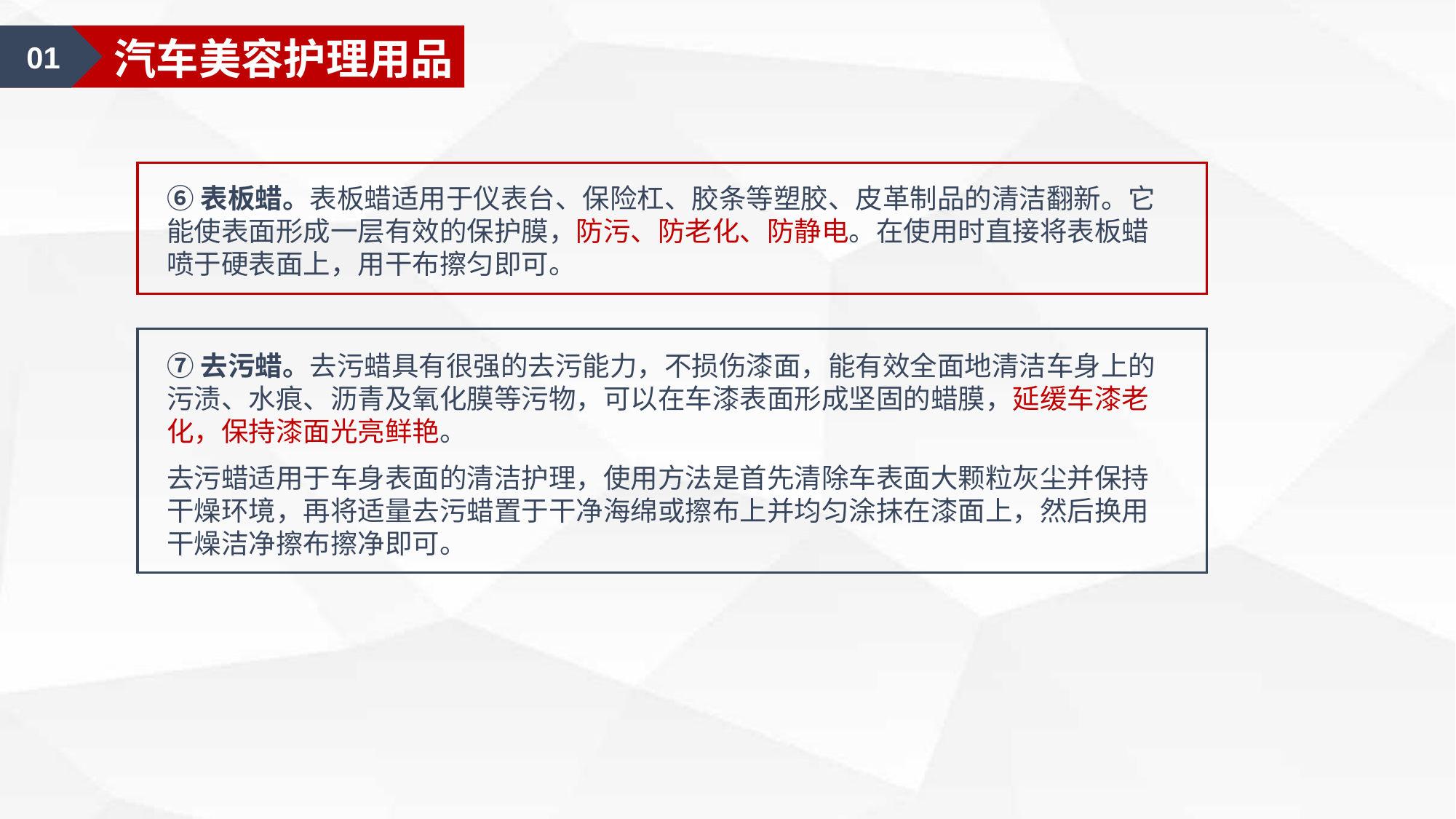

01
汽车美容认知

01
汽车美容护理用品

⑥表板蜡。表板蜡适用于仪表台、保险杠、胶条等塑胶、皮革制品的清洁翻新。它能使表面形成一层有效的保护膜，防污、防老化、防静电。在使用时直接将表板蜡喷于硬表面上，用干布擦匀即可。

⑦去污蜡。去污蜡具有很强的去污能力，不损伤漆面，能有效全面地清洁车身上的污渍、水痕、沥青及氧化膜等污物，可以在车漆表面形成坚固的蜡膜，延缓车漆老化，保持漆面光亮鲜艳。
去污蜡适用于车身表面的清洁护理，使用方法是首先清除车表面大颗粒灰尘并保持干燥环境，再将适量去污蜡置于干净海绵或擦布上并均匀涂抹在漆面上，然后换用干燥洁净擦布擦净即可。